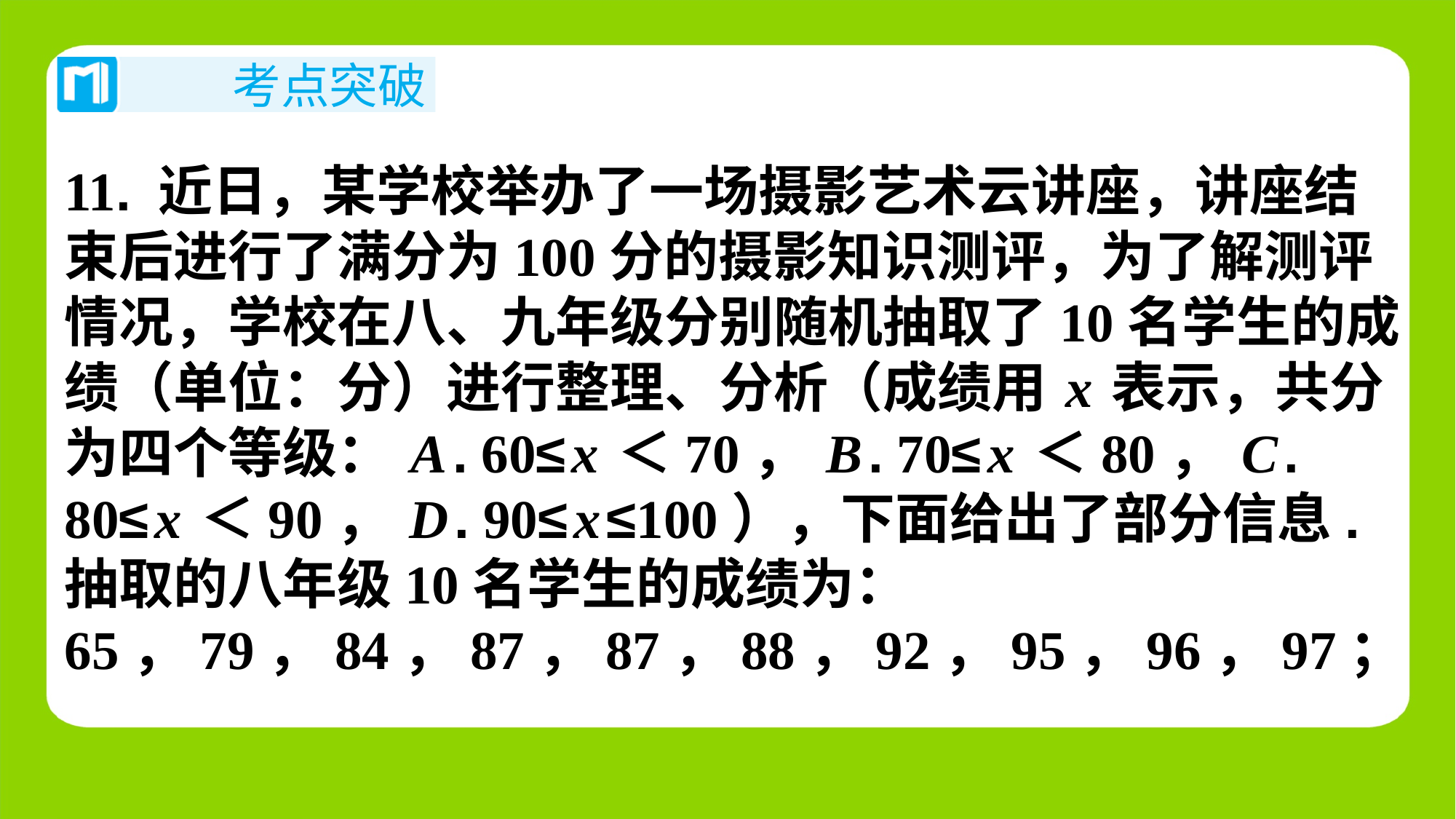

11. 近日，某学校举办了一场摄影艺术云讲座，讲座结
束后进行了满分为100分的摄影知识测评，为了解测评
情况，学校在八、九年级分别随机抽取了10名学生的成
绩（单位：分）进行整理、分析（成绩用x表示，共分
为四个等级：A. 60≤x＜70，B. 70≤x＜80，C.
80≤x＜90，D. 90≤x≤100），下面给出了部分信息.
抽取的八年级10名学生的成绩为：
65，79，84，87，87，88，92，95，96，97；